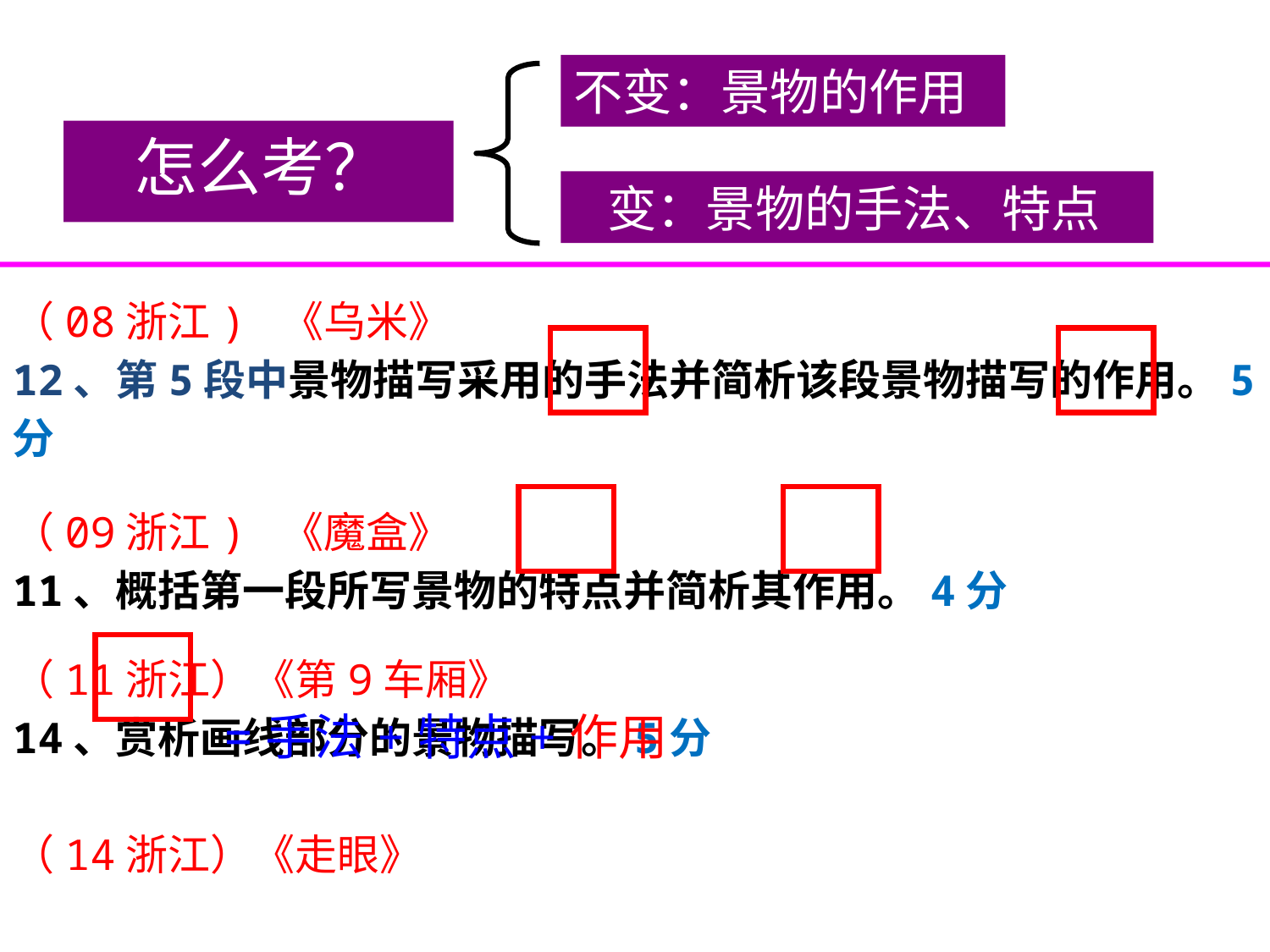

不变：景物的作用

   怎么考？
  变：景物的手法、特点

（08浙江) 《乌米》
12、第5段中景物描写采用的手法并简析该段景物描写的作用。5分

（09浙江) 《魔盒》
11、概括第一段所写景物的特点并简析其作用。4分

（11浙江）《第9车厢》
14、赏析画线部分的景物描写。5分

（14浙江）《走眼》

=手法+特点+作用